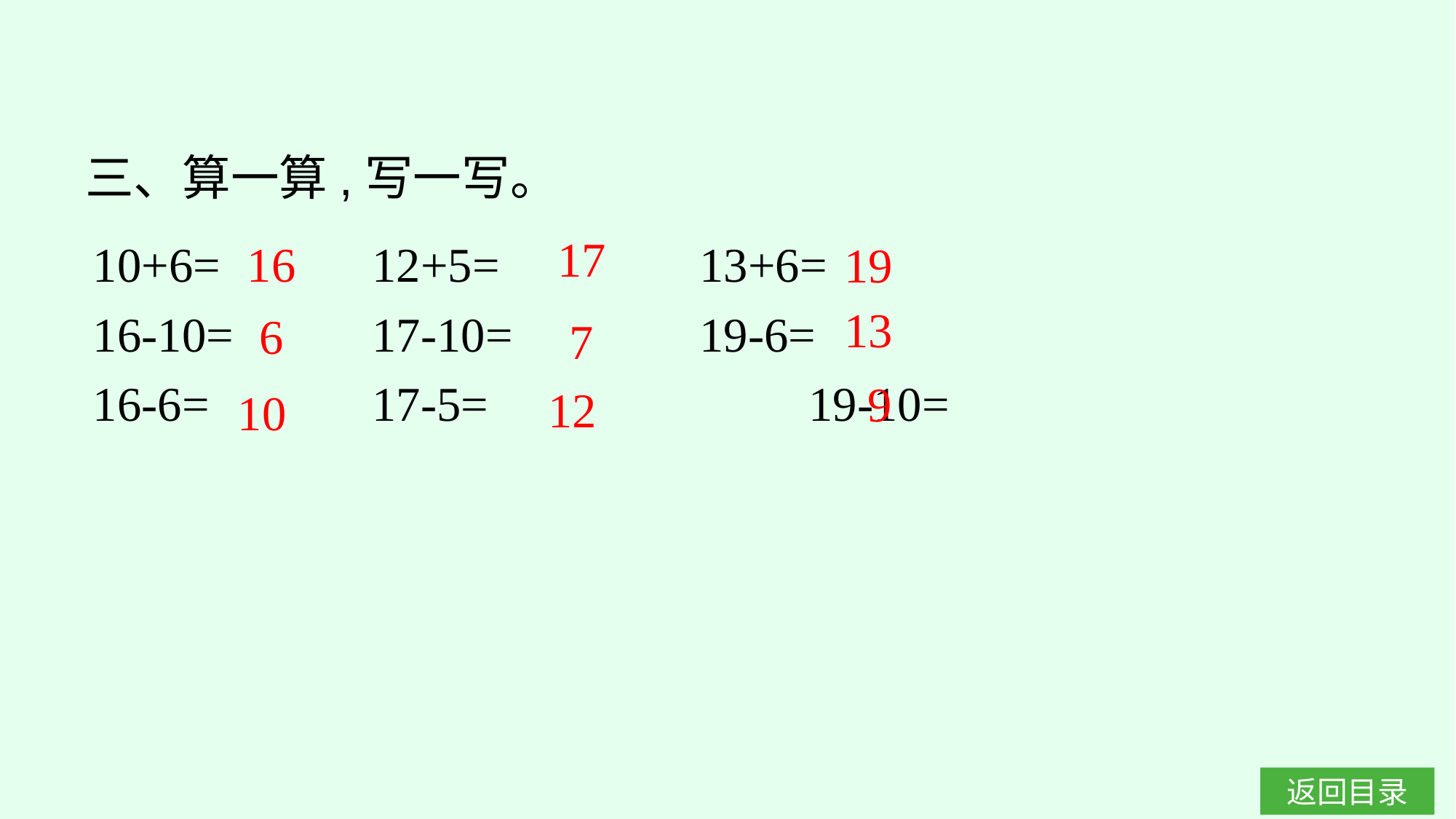

三、算一算,写一写。
17
10+6=		12+5=		13+6=
16-10=		17-10=		19-6=
16-6=		17-5=			19-10=
16
19
13
6
7
9
12
10